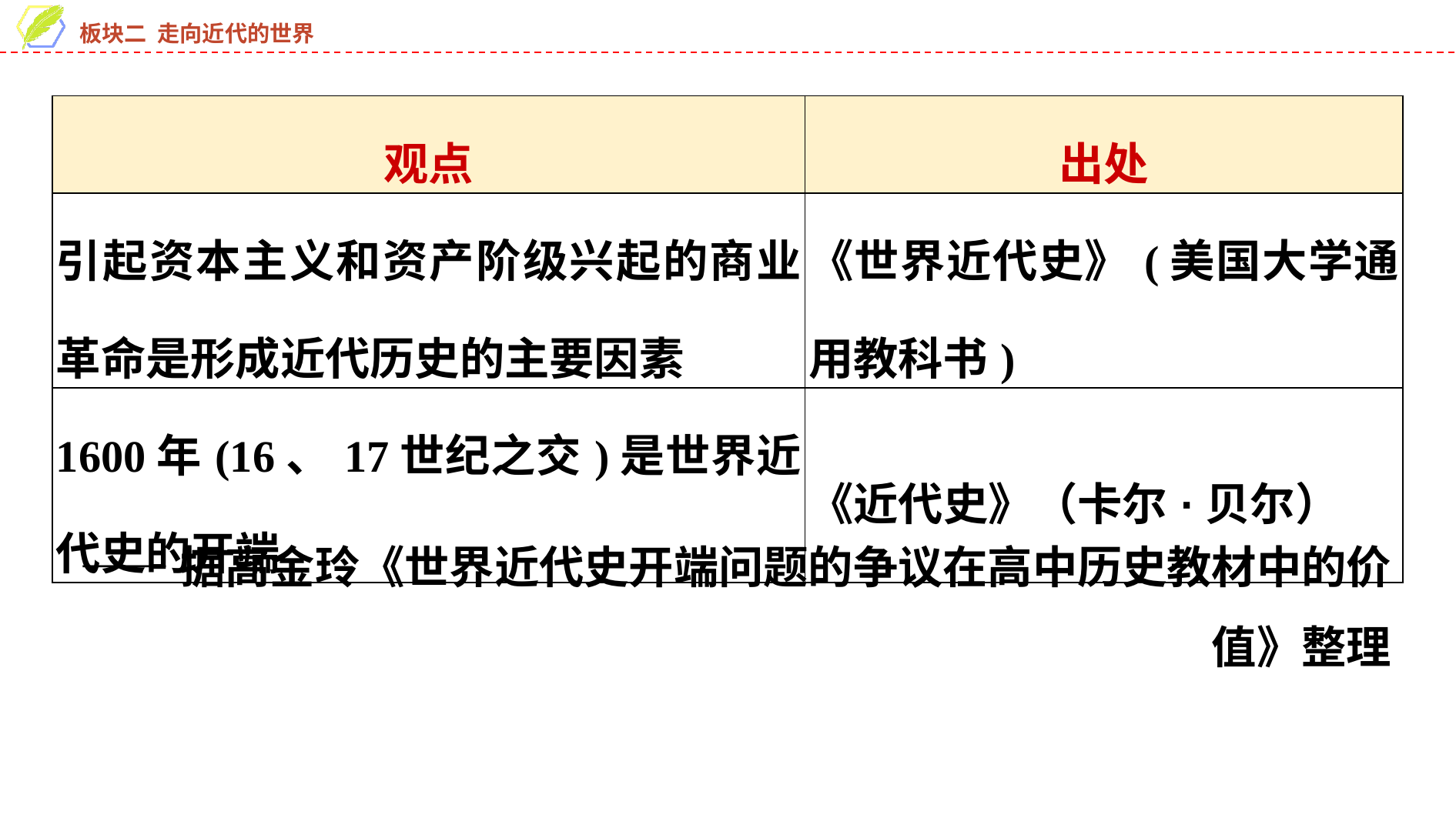

| 观点 | 出处 |
| --- | --- |
| 引起资本主义和资产阶级兴起的商业革命是形成近代历史的主要因素 | 《世界近代史》(美国大学通用教科书) |
| 1600年(16、17世纪之交)是世界近代史的开端 | 《近代史》（卡尔·贝尔） |
——据高金玲《世界近代史开端问题的争议在高中历史教材中的价值》整理